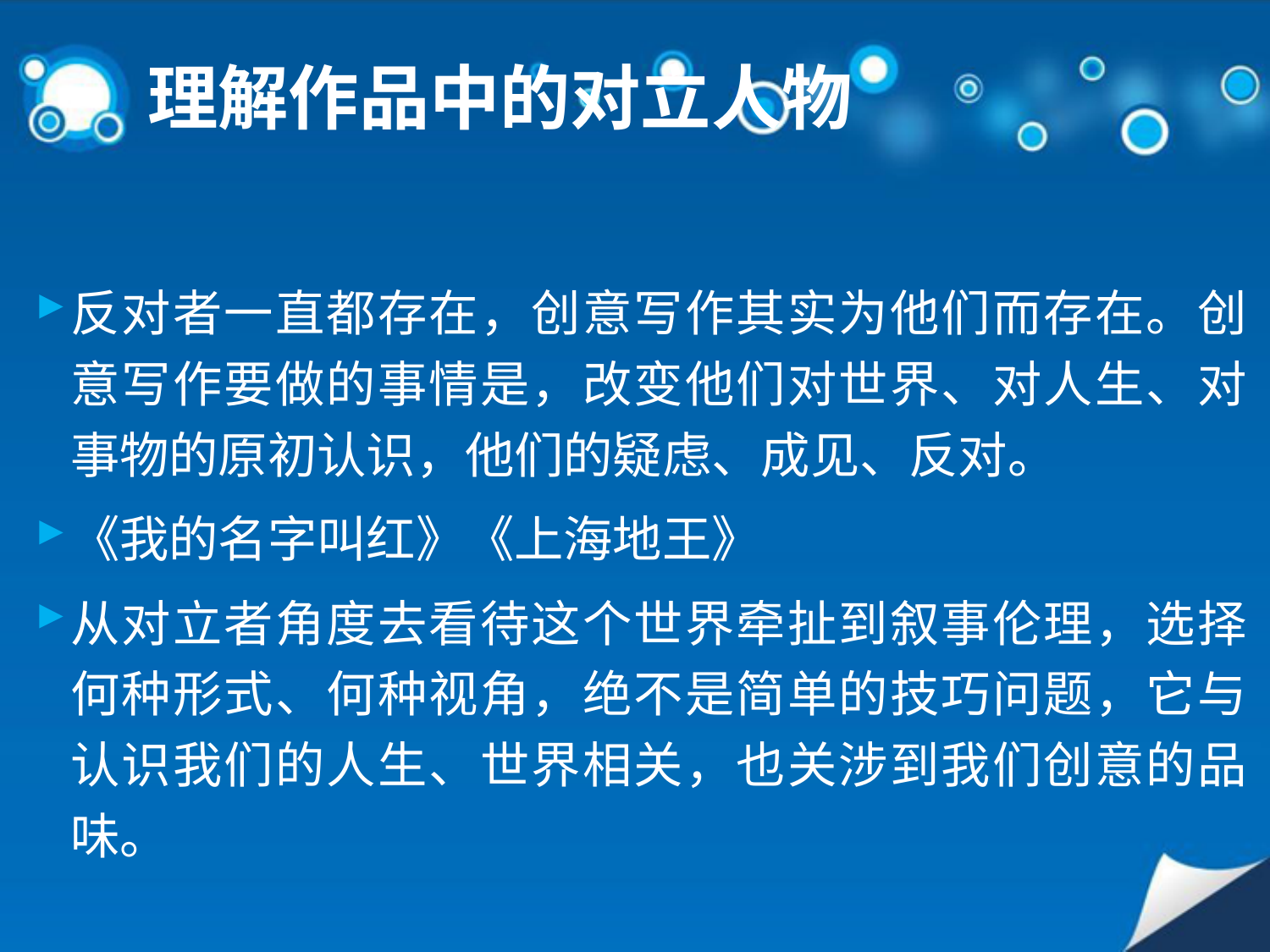

# 理解作品中的对立人物

反对者一直都存在，创意写作其实为他们而存在。创意写作要做的事情是，改变他们对世界、对人生、对事物的原初认识，他们的疑虑、成见、反对。
《我的名字叫红》《上海地王》
从对立者角度去看待这个世界牵扯到叙事伦理，选择何种形式、何种视角，绝不是简单的技巧问题，它与认识我们的人生、世界相关，也关涉到我们创意的品味。